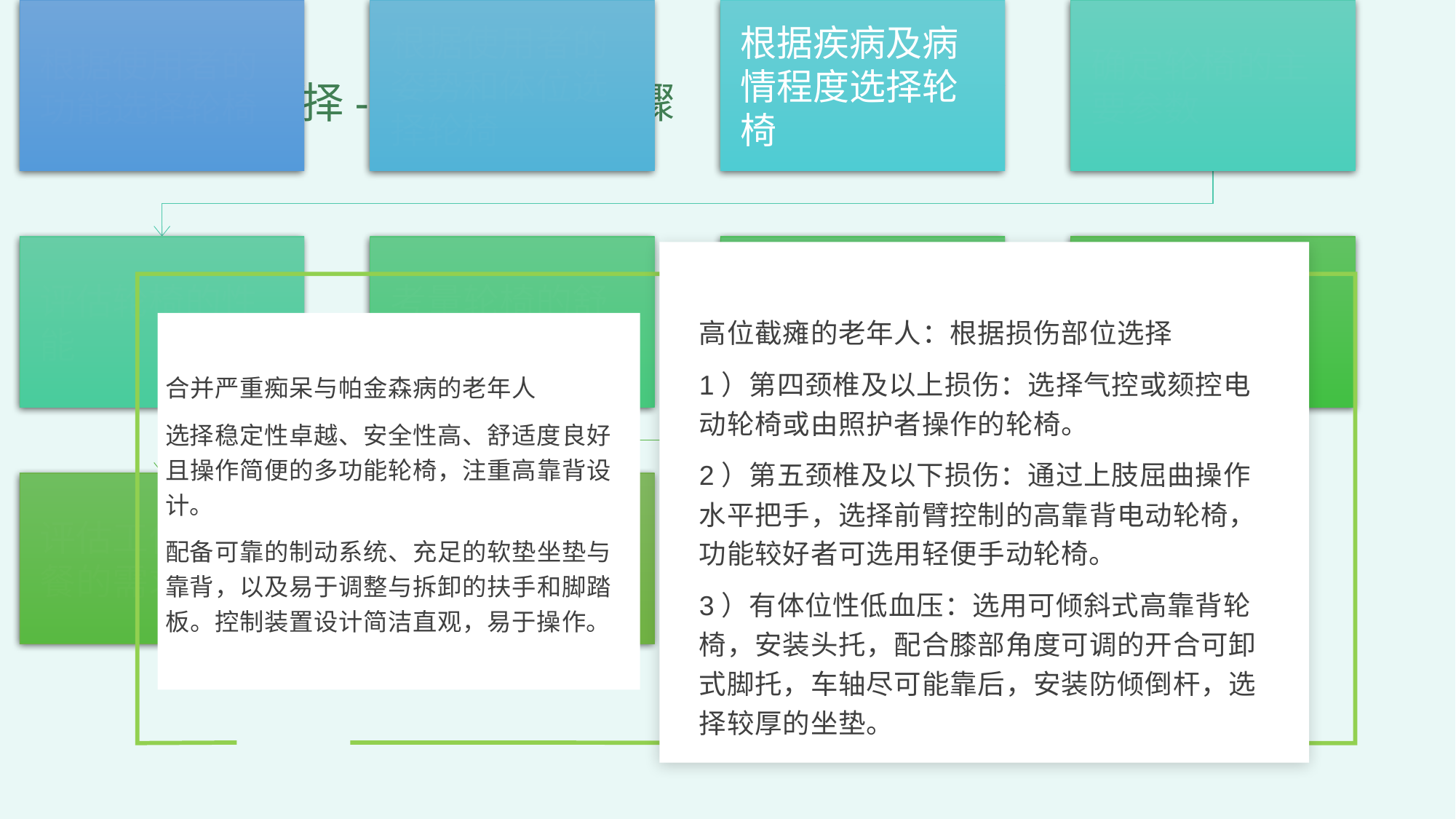

2
轮椅的选择-制定轮椅的步骤

根据使用者的功能选择轮椅

根据使用者的姿势和体位选择轮椅

根据疾病及病情程度选择轮椅

确定轮椅的主要参数

评估轮椅的性能

考量轮椅的舒适度

分析轮椅的环境适应性

权衡经济性与耐用性

评估工作、就餐的需求
检验轮椅的适配性

高位截瘫的老年人：根据损伤部位选择
1）第四颈椎及以上损伤：选择气控或颏控电动轮椅或由照护者操作的轮椅。
2）第五颈椎及以下损伤：通过上肢屈曲操作水平把手，选择前臂控制的高靠背电动轮椅，功能较好者可选用轻便手动轮椅。
3）有体位性低血压：选用可倾斜式高靠背轮椅，安装头托，配合膝部角度可调的开合可卸式脚托，车轴尽可能靠后，安装防倾倒杆，选择较厚的坐垫。
合并严重痴呆与帕金森病的老年人
选择稳定性卓越、安全性高、舒适度良好且操作简便的多功能轮椅，注重高靠背设计。
配备可靠的制动系统、充足的软垫坐垫与靠背，以及易于调整与拆卸的扶手和脚踏板。控制装置设计简洁直观，易于操作。